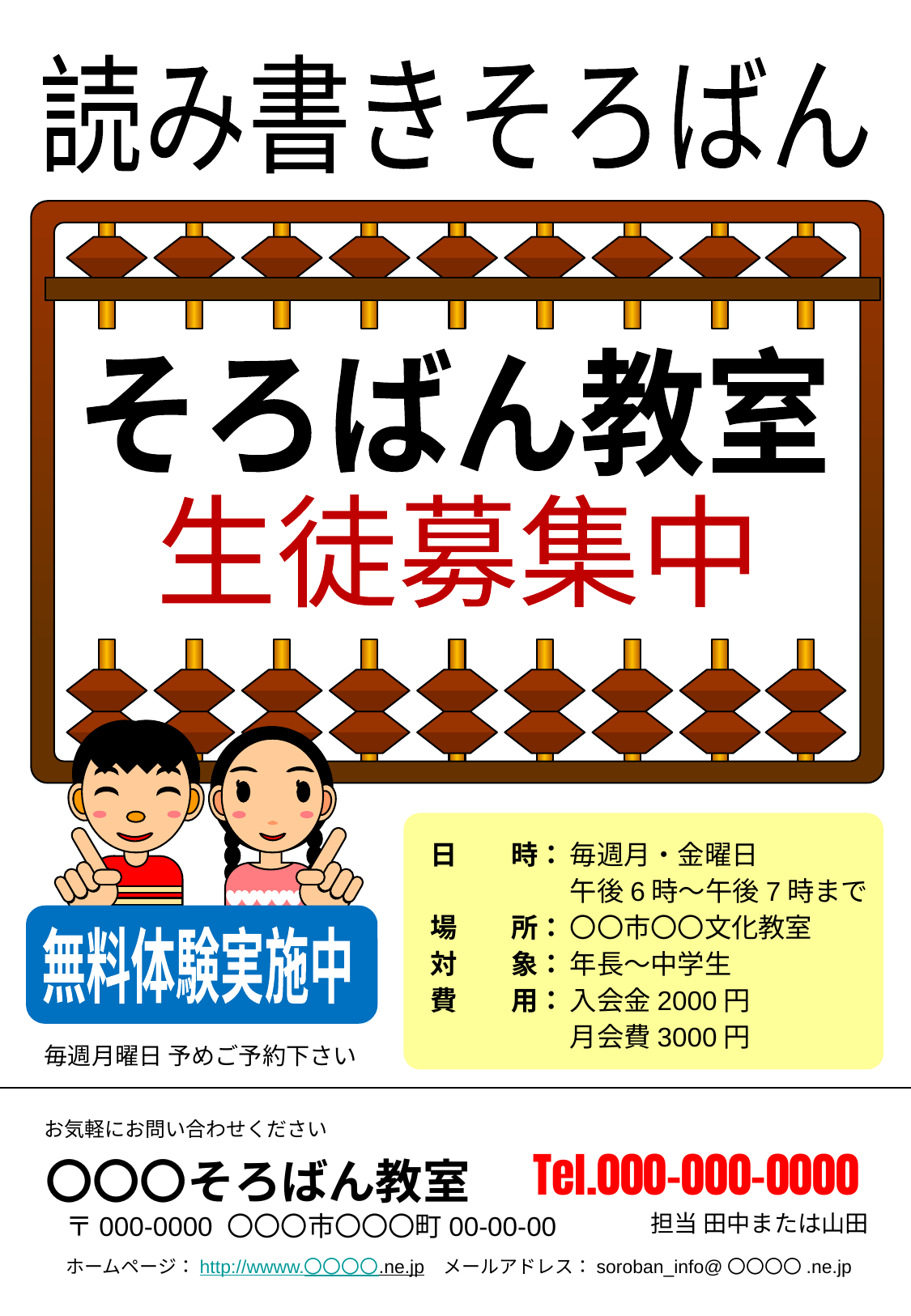

読み書きそろばん

そろばん教室
生徒募集中

日　　時：

場　　所：
対　　象：
費　　用：
毎週月・金曜日
午後6時～午後7時まで
〇〇市〇〇文化教室
年長～中学生
入会金2000円
月会費3000円

無料体験実施中
毎週月曜日 予めご予約下さい
お気軽にお問い合わせください
Tel.000-000-0000
〇〇〇そろばん教室
〒000-0000 〇〇〇市〇〇〇町00-00-00
ホームページ：http://wwww.〇〇〇〇.ne.jp　メールアドレス：soroban_info@〇〇〇〇.ne.jp
担当 田中または山田